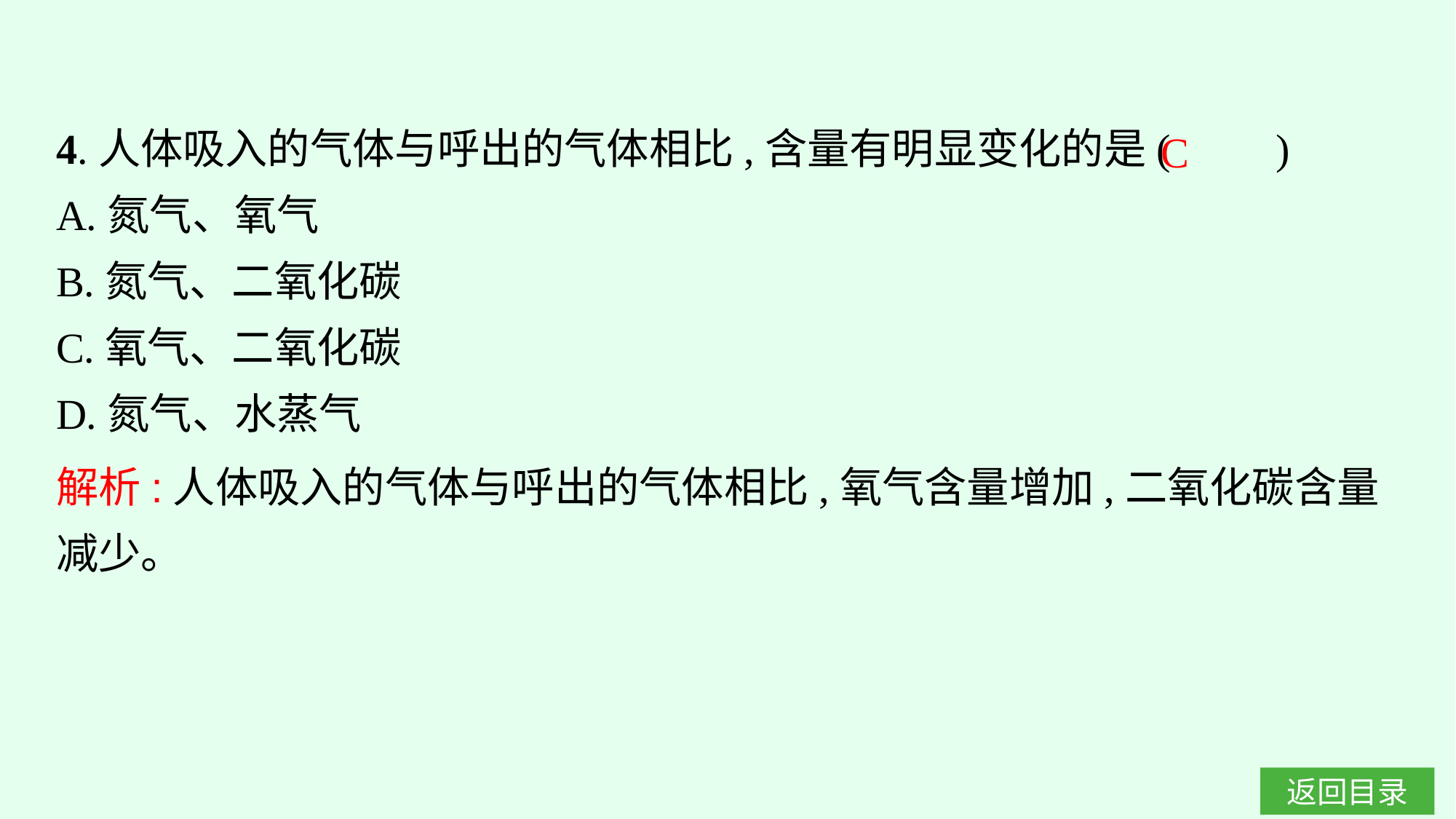

4.人体吸入的气体与呼出的气体相比,含量有明显变化的是(　　)
A.氮气、氧气
B.氮气、二氧化碳
C.氧气、二氧化碳
D.氮气、水蒸气
C
解析:人体吸入的气体与呼出的气体相比,氧气含量增加,二氧化碳含量减少。